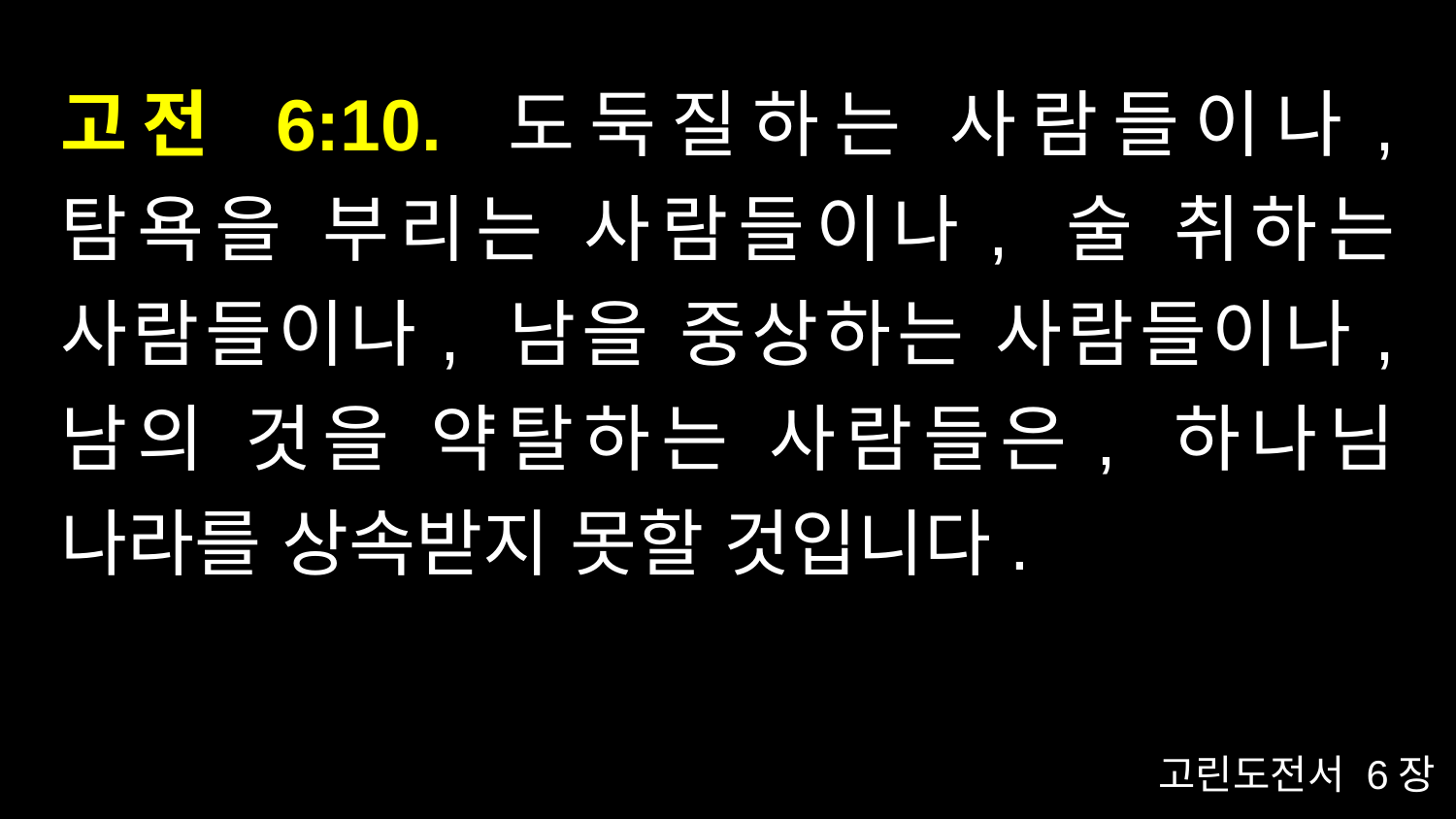

# 고전 6:10. 도둑질하는 사람들이나, 탐욕을 부리는 사람들이나, 술 취하는 사람들이나, 남을 중상하는 사람들이나, 남의 것을 약탈하는 사람들은, 하나님 나라를 상속받지 못할 것입니다.
고린도전서 6장